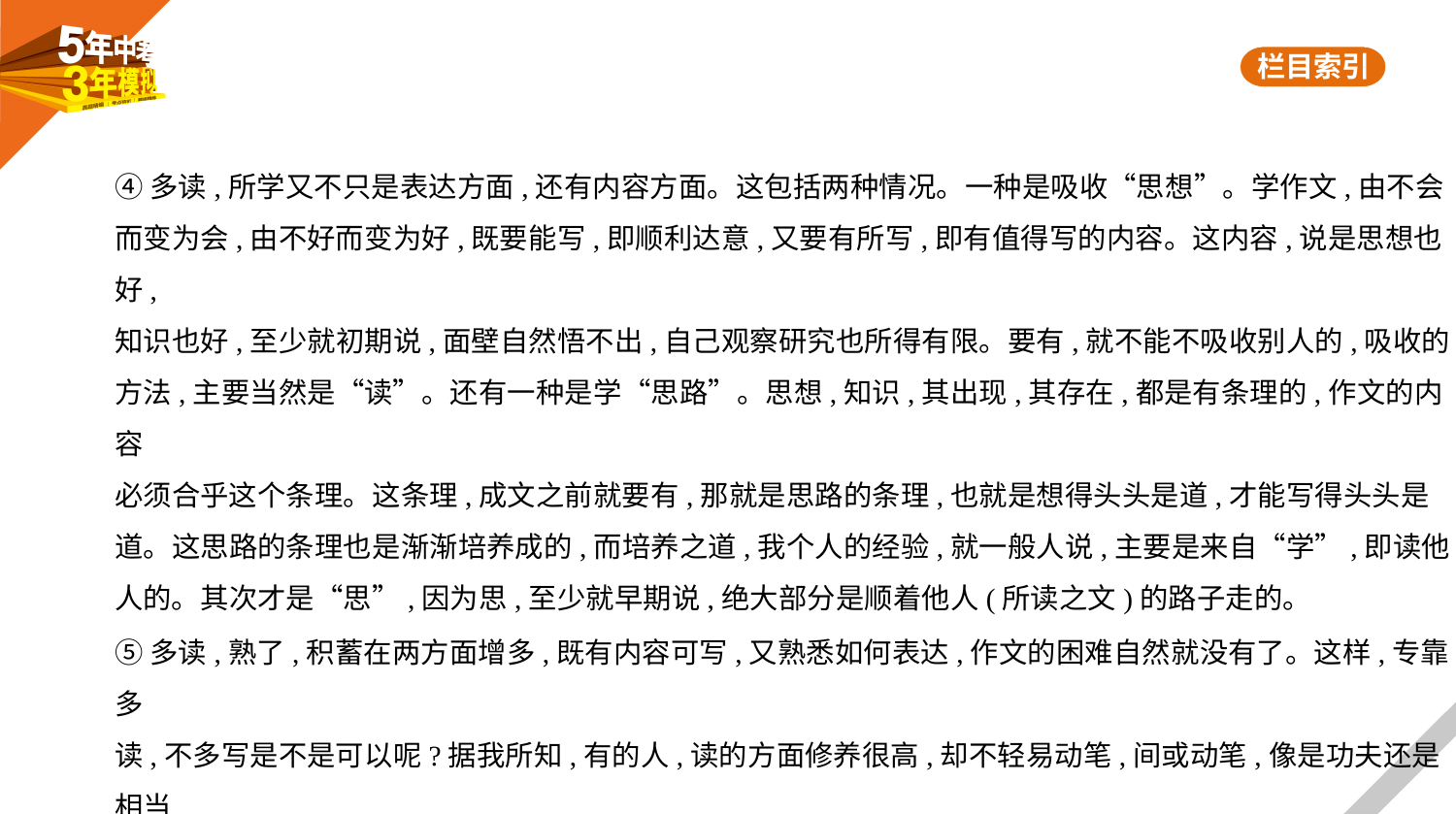

④多读,所学又不只是表达方面,还有内容方面。这包括两种情况。一种是吸收“思想”。学作文,由不会
而变为会,由不好而变为好,既要能写,即顺利达意,又要有所写,即有值得写的内容。这内容,说是思想也好,
知识也好,至少就初期说,面壁自然悟不出,自己观察研究也所得有限。要有,就不能不吸收别人的,吸收的
方法,主要当然是“读”。还有一种是学“思路”。思想,知识,其出现,其存在,都是有条理的,作文的内容
必须合乎这个条理。这条理,成文之前就要有,那就是思路的条理,也就是想得头头是道,才能写得头头是
道。这思路的条理也是渐渐培养成的,而培养之道,我个人的经验,就一般人说,主要是来自“学”,即读他
人的。其次才是“思”,因为思,至少就早期说,绝大部分是顺着他人(所读之文)的路子走的。
⑤多读,熟了,积蓄在两方面增多,既有内容可写,又熟悉如何表达,作文的困难自然就没有了。这样,专靠多
读,不多写是不是可以呢?据我所知,有的人,读的方面修养很高,却不轻易动笔,间或动笔,像是功夫还是相当
纯熟。这或许就是俗语说的,“熟读唐诗三百首,不会作诗也会吟”,或者引杜甫的诗句,“读书破万卷,下
笔如有神”吧?我想这意思并不完全对,或者说,话说得过于简略,以致我们理解得不全面。事实是,就是不